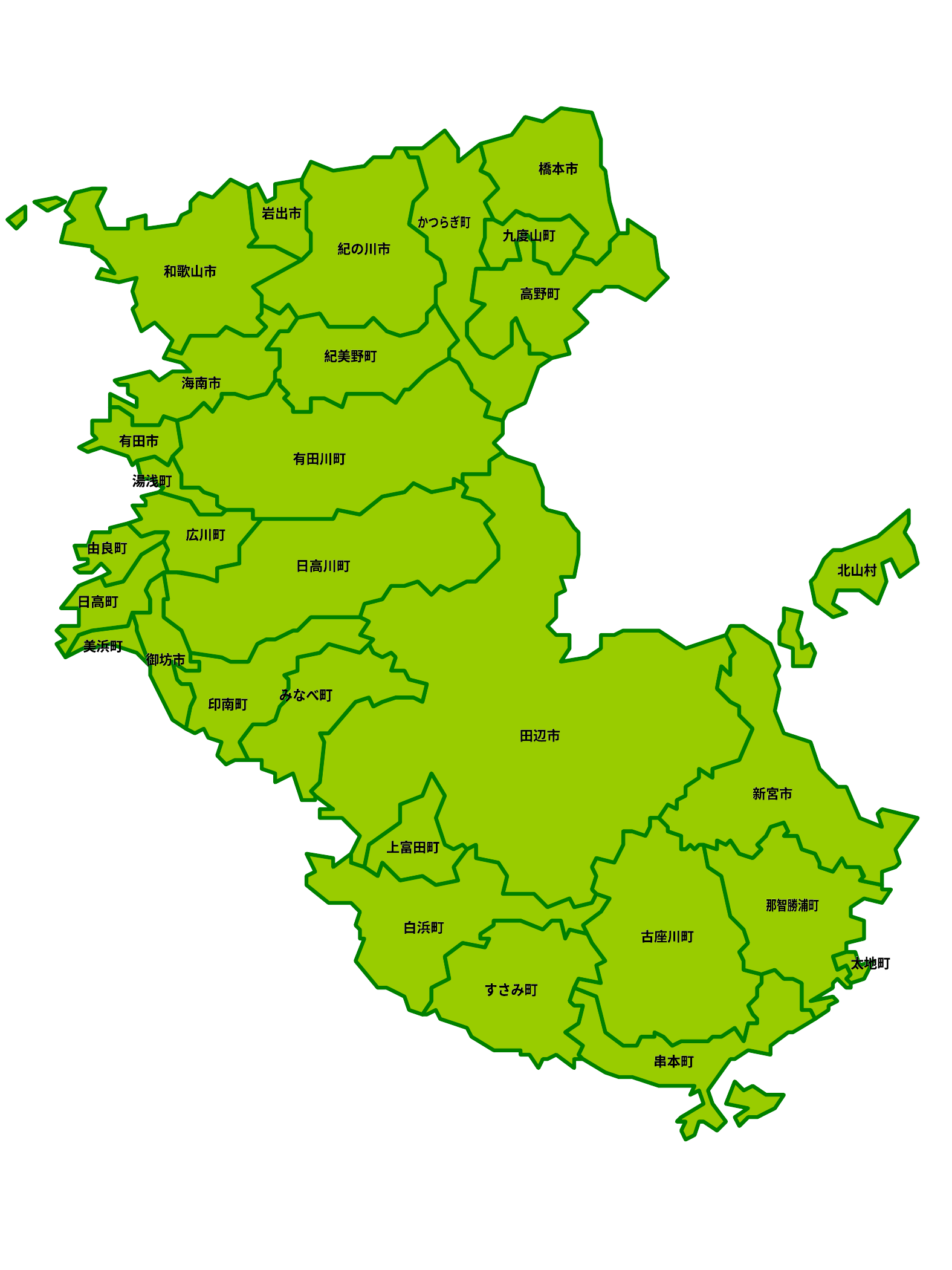

橋本市
橋本市
岩出市
岩出市
かつらぎ町
かつらぎ町
九度山町
九度山町
紀の川市
紀の川市
和歌山市
和歌山市
高野町
高野町
紀美野町
紀美野町
海南市
海南市
有田市
有田市
有田川町
有田川町
湯浅町
湯浅町
広川町
広川町
由良町
由良町
日高川町
日高川町
北山村
北山村
日高町
日高町
美浜町
美浜町
御坊市
御坊市
みなべ町
みなべ町
印南町
印南町
田辺市
田辺市
新宮市
新宮市
上富田町
上富田町
那智勝浦町
那智勝浦町
白浜町
白浜町
古座川町
古座川町
太地町
太地町
すさみ町
すさみ町
串本町
串本町